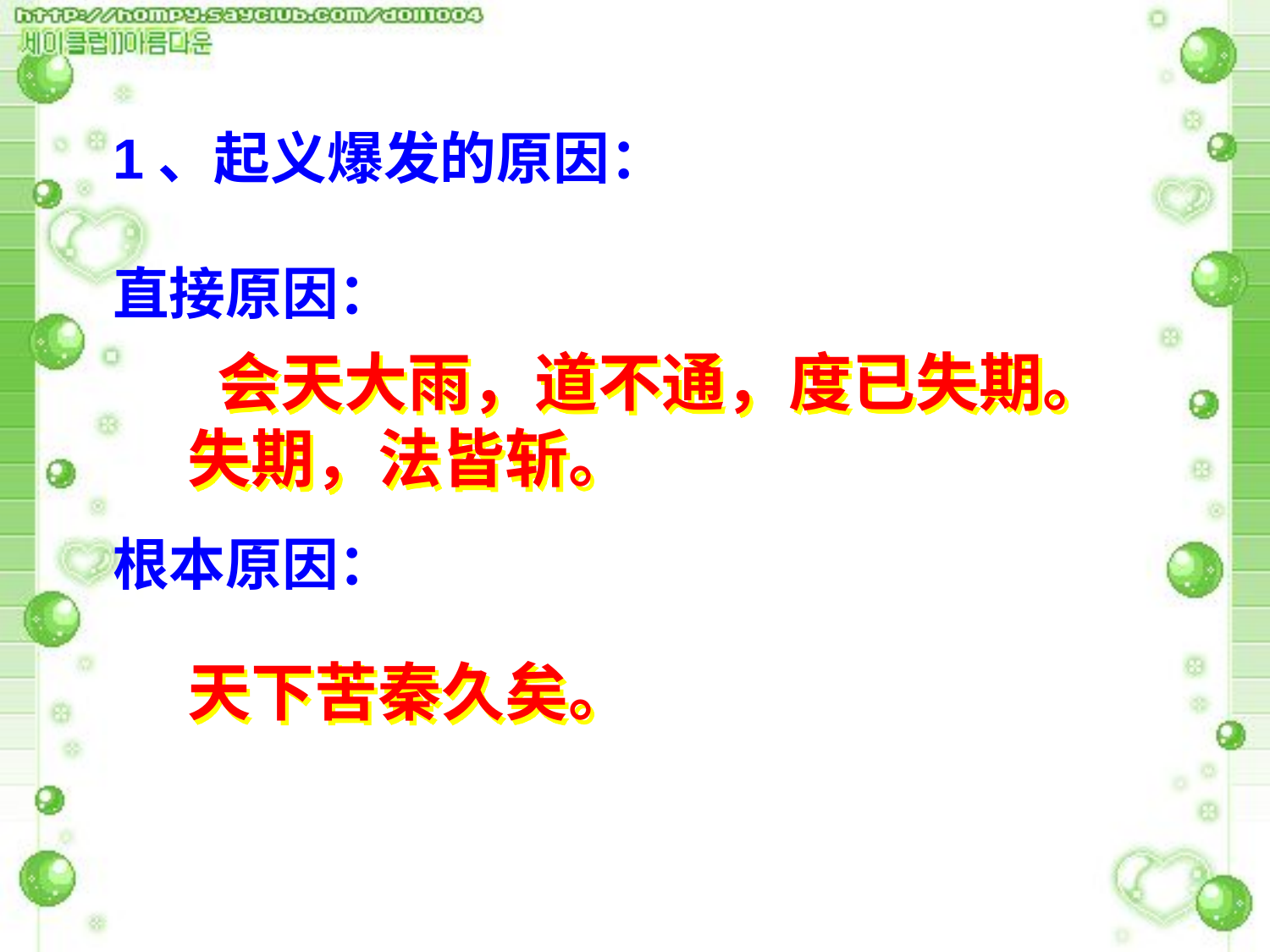

1、起义爆发的原因：

直接原因：

根本原因：
 会天大雨，道不通，度已失期。失期，法皆斩。
天下苦秦久矣。